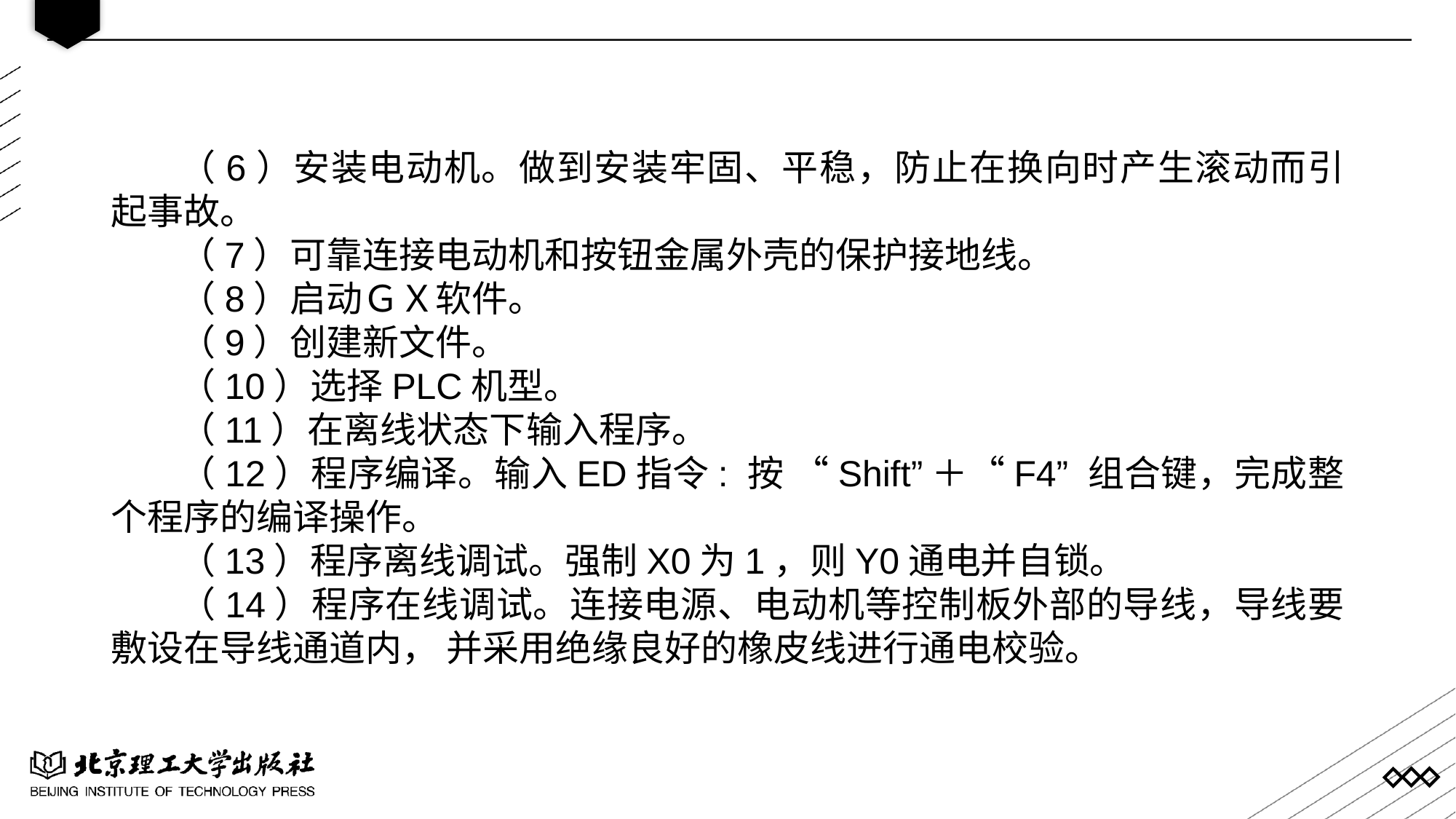

（6）安装电动机。做到安装牢固、平稳，防止在换向时产生滚动而引起事故。
（7）可靠连接电动机和按钮金属外壳的保护接地线。
（8）启动ＧＸ软件。
（9）创建新文件。
（10）选择PLC机型。
（11）在离线状态下输入程序。
（12）程序编译。输入ED指令: 按 “Shift”＋“F4” 组合键，完成整个程序的编译操作。
（13）程序离线调试。强制X0为1，则Y0通电并自锁。
（14）程序在线调试。连接电源、电动机等控制板外部的导线，导线要敷设在导线通道内， 并采用绝缘良好的橡皮线进行通电校验。